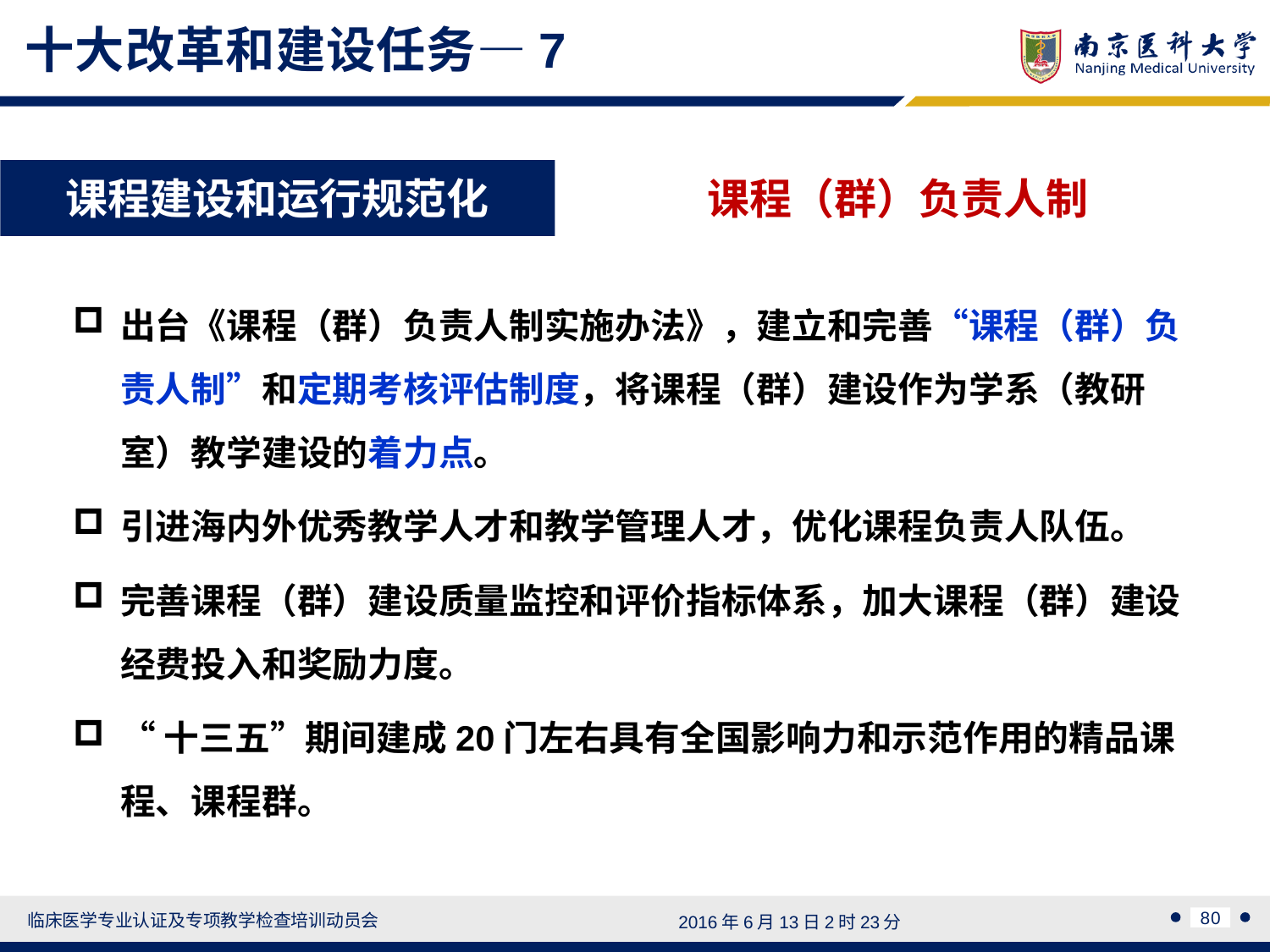

十大改革和建设任务—7
课程建设和运行规范化
课程（群）负责人制
出台《课程（群）负责人制实施办法》，建立和完善“课程（群）负责人制”和定期考核评估制度，将课程（群）建设作为学系（教研室）教学建设的着力点。
引进海内外优秀教学人才和教学管理人才，优化课程负责人队伍。
完善课程（群）建设质量监控和评价指标体系，加大课程（群）建设经费投入和奖励力度。
“十三五”期间建成20门左右具有全国影响力和示范作用的精品课程、课程群。